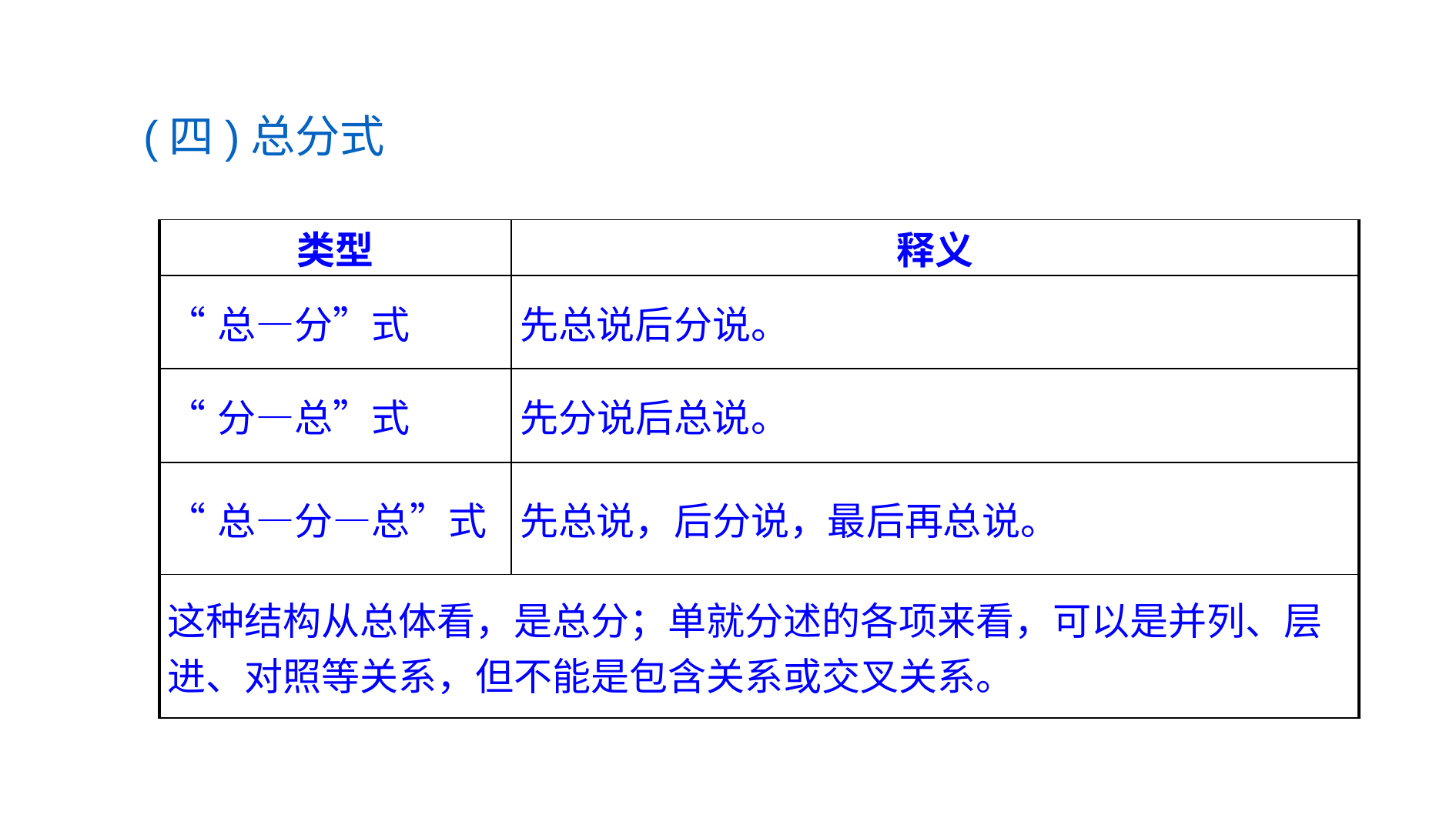

(四)总分式
| 类型 | 释义 |
| --- | --- |
| “总—分”式 | 先总说后分说。 |
| “分—总”式 | 先分说后总说。 |
| “总—分—总”式 | 先总说，后分说，最后再总说。 |
| 这种结构从总体看，是总分；单就分述的各项来看，可以是并列、层进、对照等关系，但不能是包含关系或交叉关系。 |  |